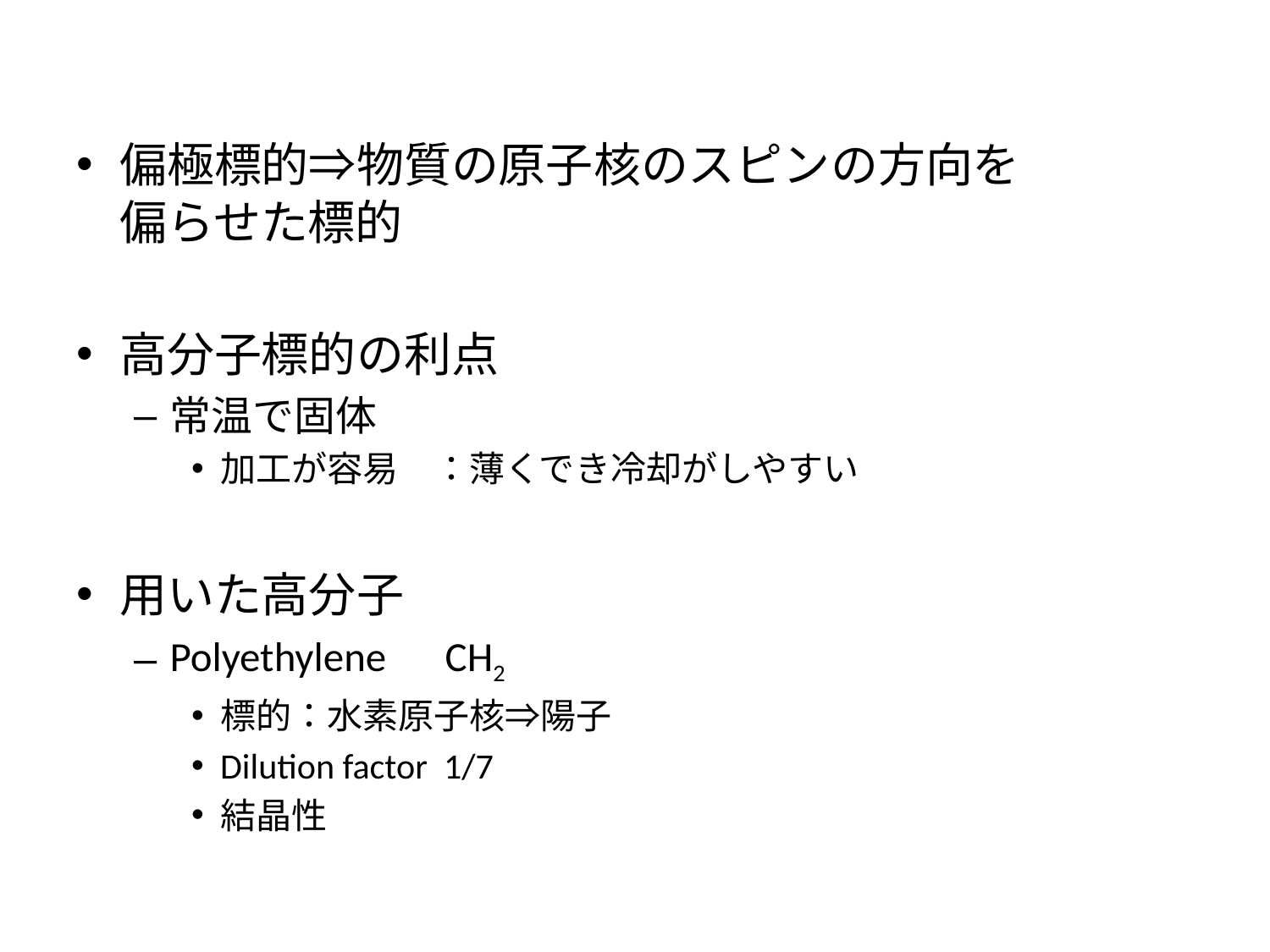

偏極標的⇒物質の原子核のスピンの方向を		　　偏らせた標的

高分子標的の利点
常温で固体
加工が容易	：薄くでき冷却がしやすい

用いた高分子
Polyethylene　CH2
標的：水素原子核⇒陽子
Dilution factor  1/7
結晶性